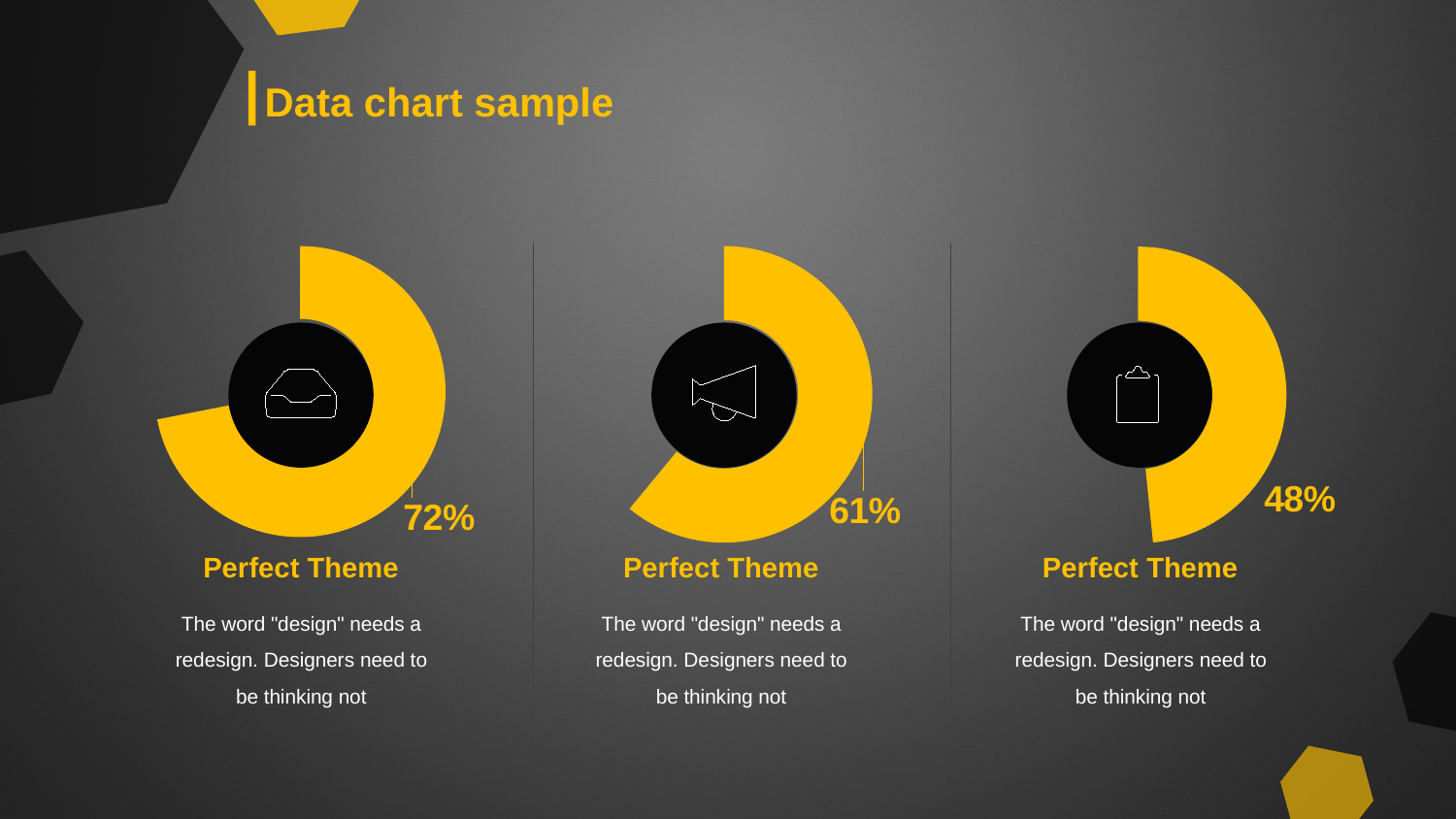

Data chart sample

### Chart

| Category | 销售额 |
|---|---|
| 第一季度 | 8.2 |
| 辅助数据 | 3.2 |

### Chart

| Category | 销售额 |
|---|---|
| 第一季度 | 5.0 |
| 辅助数据 | 3.2 |

### Chart

| Category | 销售额 |
|---|---|
| 第一季度 | 3.0 |
| 辅助数据 | 3.2 |

Perfect Theme
Perfect Theme
Perfect Theme
The word "design" needs a redesign. Designers need to be thinking not
The word "design" needs a redesign. Designers need to be thinking not
The word "design" needs a redesign. Designers need to be thinking not